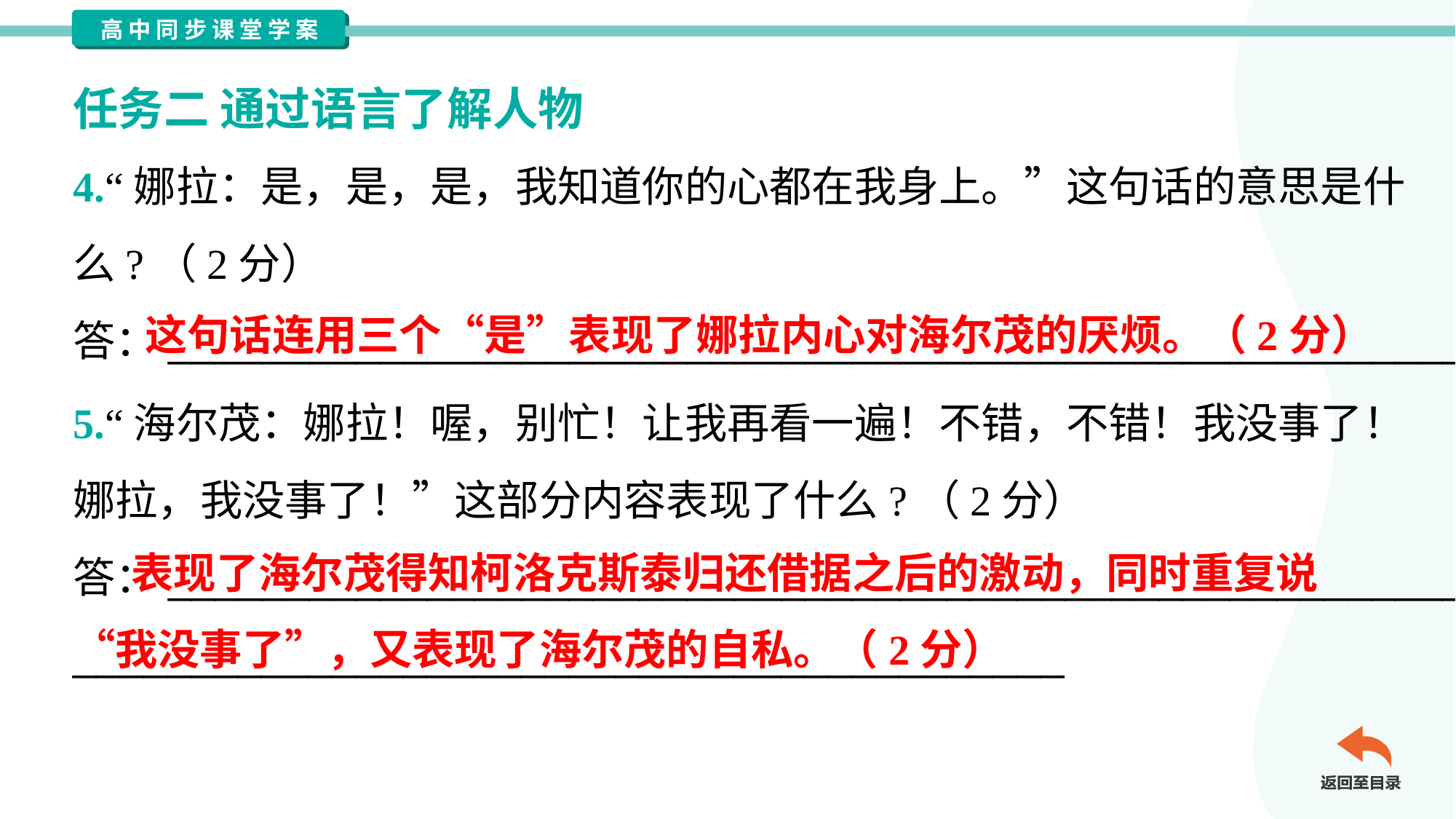

任务二 通过语言了解人物
4.“娜拉：是，是，是，我知道你的心都在我身上。”这句话的意思是什
么?（2分）
答：_________________________________________________________
这句话连用三个“是”表现了娜拉内心对海尔茂的厌烦。（2分）
5.“海尔茂：娜拉！喔，别忙！让我再看一遍！不错，不错！我没事了！
娜拉，我没事了！”这部分内容表现了什么?（2分）
答：_________________________________________________________
__________________________________________
     表现了海尔茂得知柯洛克斯泰归还借据之后的激动，同时重复说 “我没事了”，又表现了海尔茂的自私。（2分）